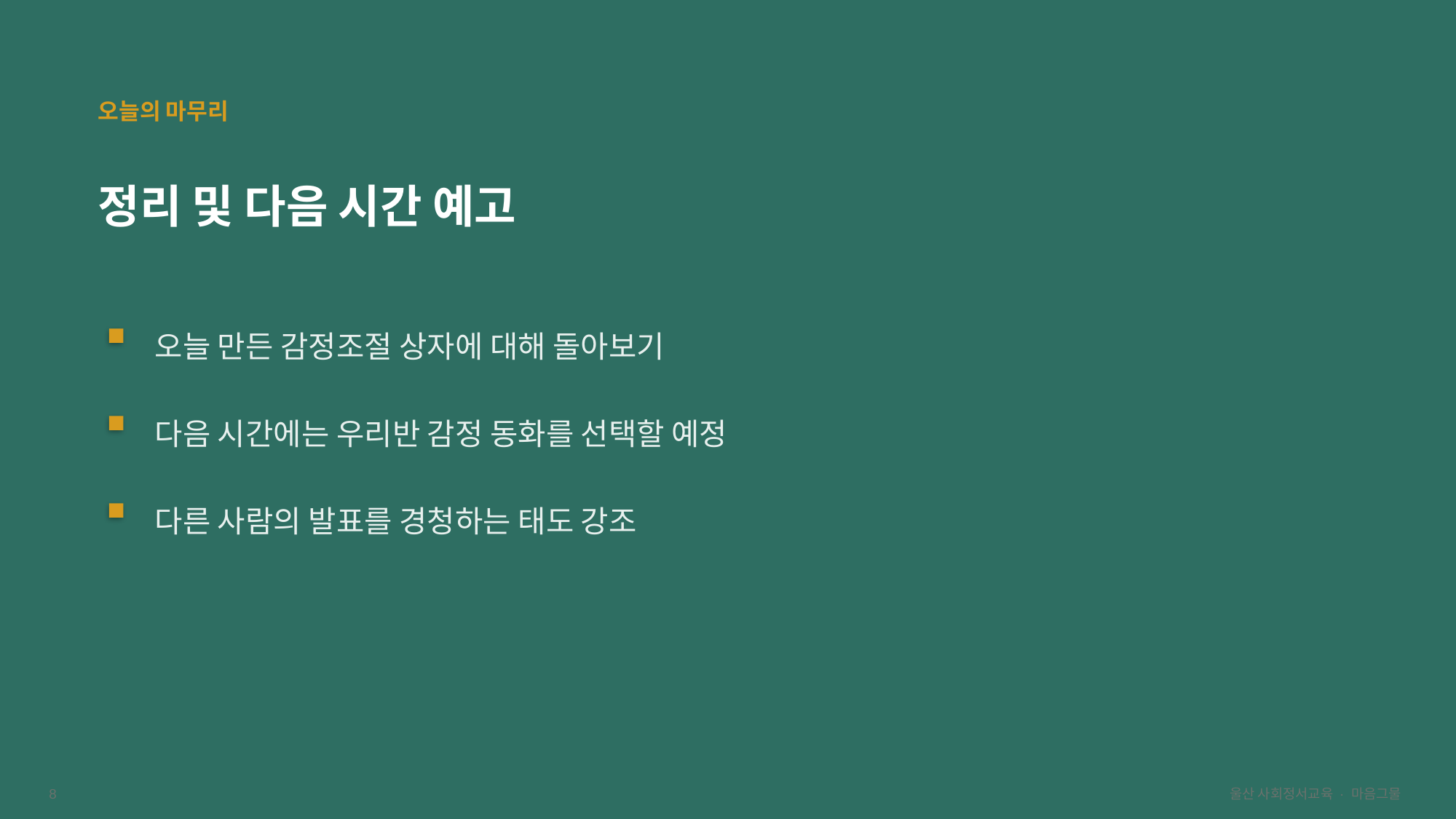

오늘의 마무리
정리 및 다음 시간 예고
오늘 만든 감정조절 상자에 대해 돌아보기

다음 시간에는 우리반 감정 동화를 선택할 예정

다른 사람의 발표를 경청하는 태도 강조

8
울산 사회정서교육 · 마음그물